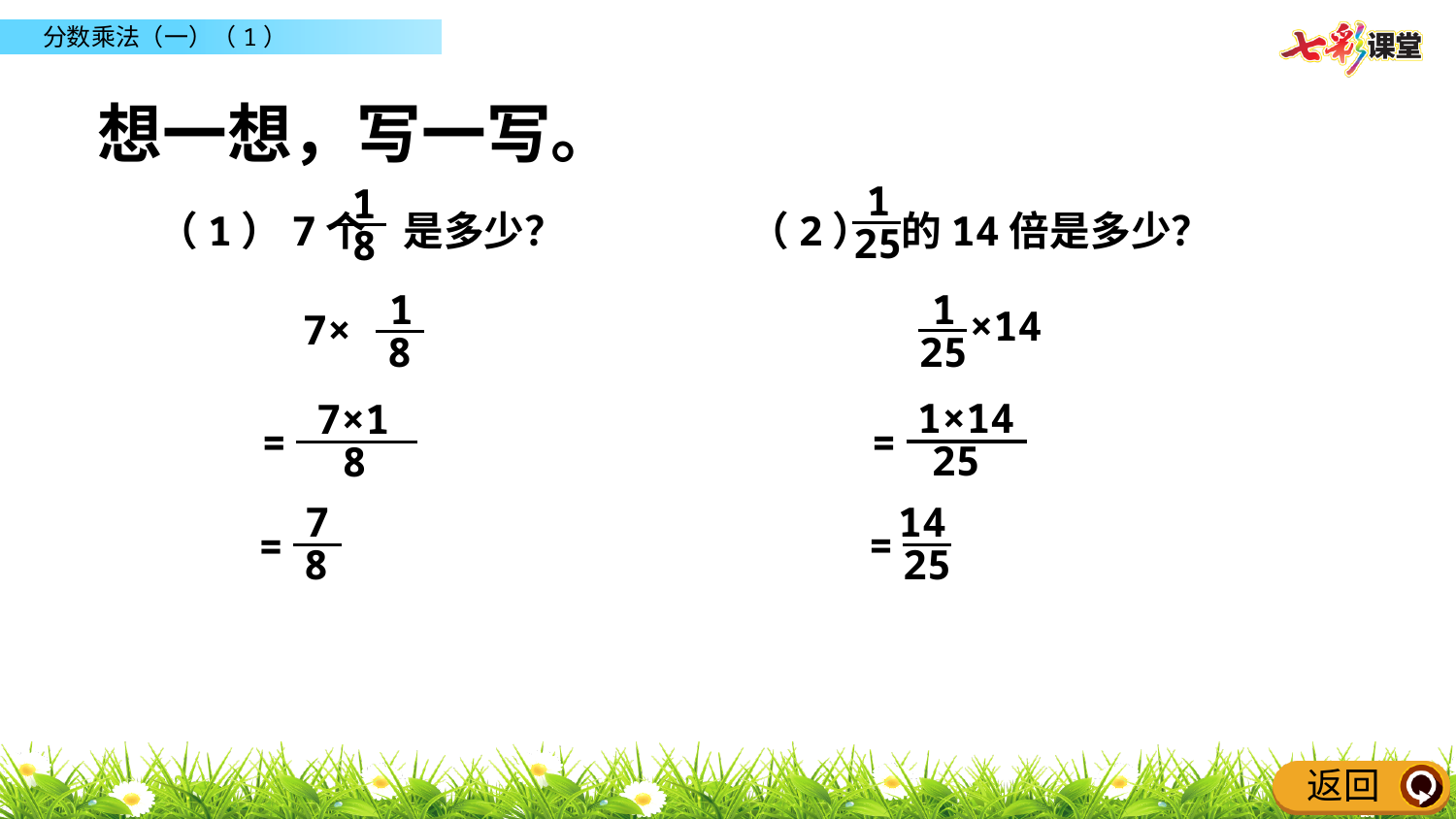

想一想，写一写。
1
25
1
8
（1）7个    是多少？
（2）   的14倍是多少？
1
25
×14
1×14
25
=
14
25
=
1
8
7×
7×1
8
=
7
8
=